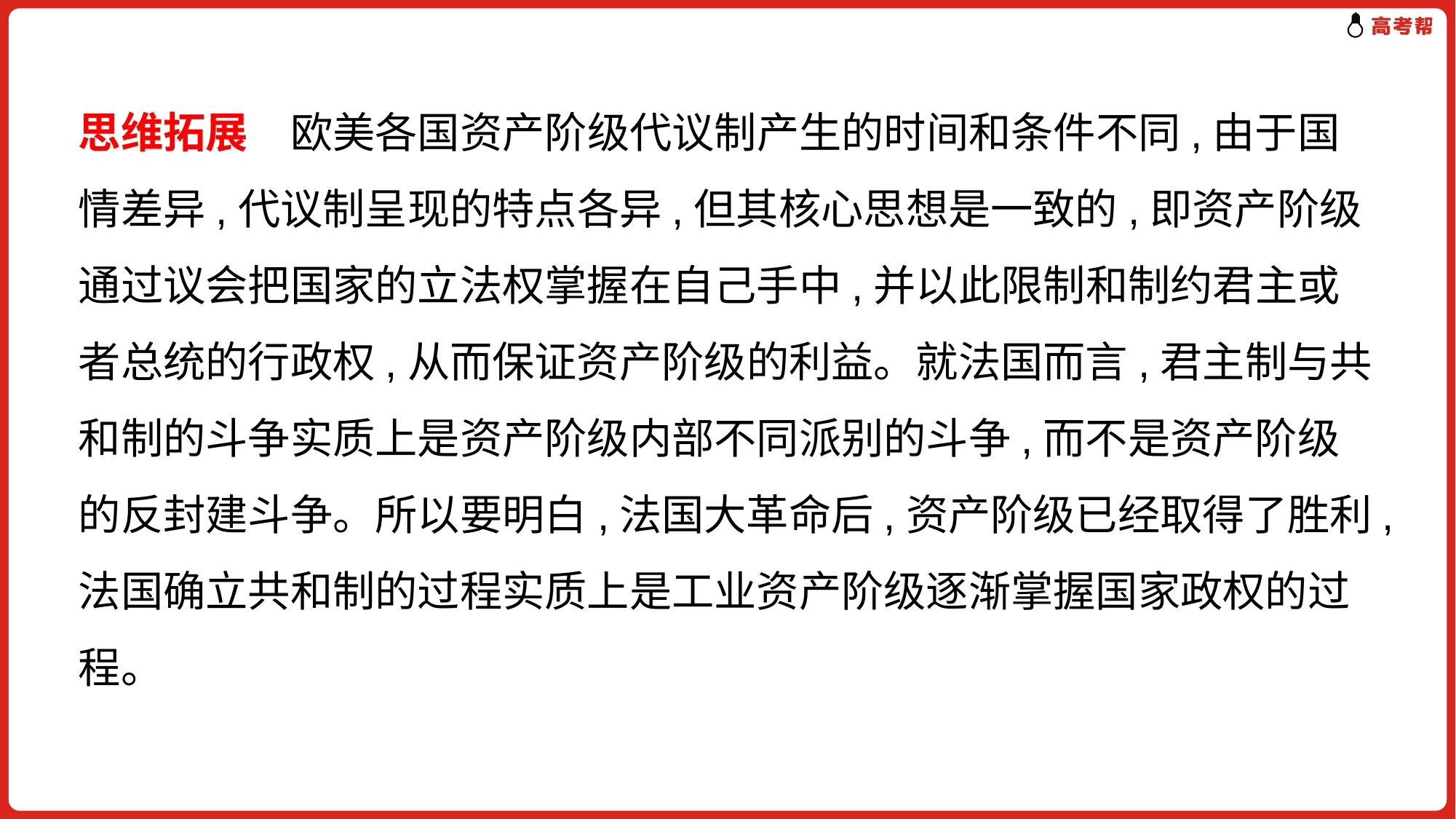

思维拓展　欧美各国资产阶级代议制产生的时间和条件不同,由于国情差异,代议制呈现的特点各异,但其核心思想是一致的,即资产阶级通过议会把国家的立法权掌握在自己手中,并以此限制和制约君主或者总统的行政权,从而保证资产阶级的利益。就法国而言,君主制与共和制的斗争实质上是资产阶级内部不同派别的斗争,而不是资产阶级的反封建斗争。所以要明白,法国大革命后,资产阶级已经取得了胜利,法国确立共和制的过程实质上是工业资产阶级逐渐掌握国家政权的过程。